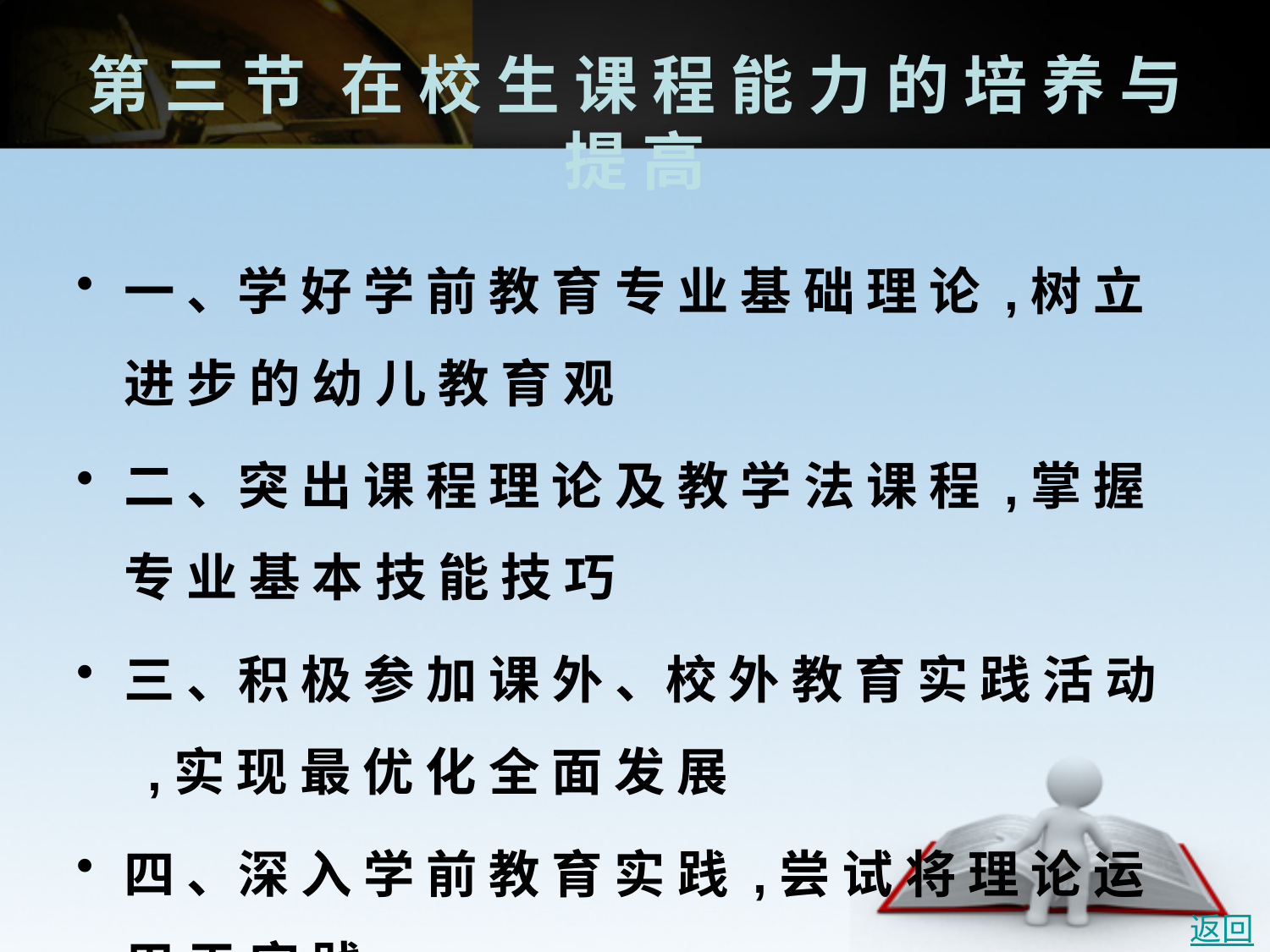

# 第 三 节	在 校 生 课 程 能 力 的 培 养 与 提 高
一 、学 好 学 前 教 育 专 业 基 础 理 论 ,树 立 进 步 的 幼 儿 教 育 观
二 、突 出 课 程 理 论 及 教 学 法 课 程 ,掌 握 专 业 基 本 技 能 技 巧
三 、积 极 参 加 课 外 、校 外 教 育 实 践 活 动 ,实 现 最 优 化 全 面 发 展
四 、深 入 学 前 教 育 实 践 ,尝 试 将 理 论 运 用 于 实 践
五 、首 先 学 会 组 织 实 施 幼 儿 园 四 类 基 本 课 型

返回